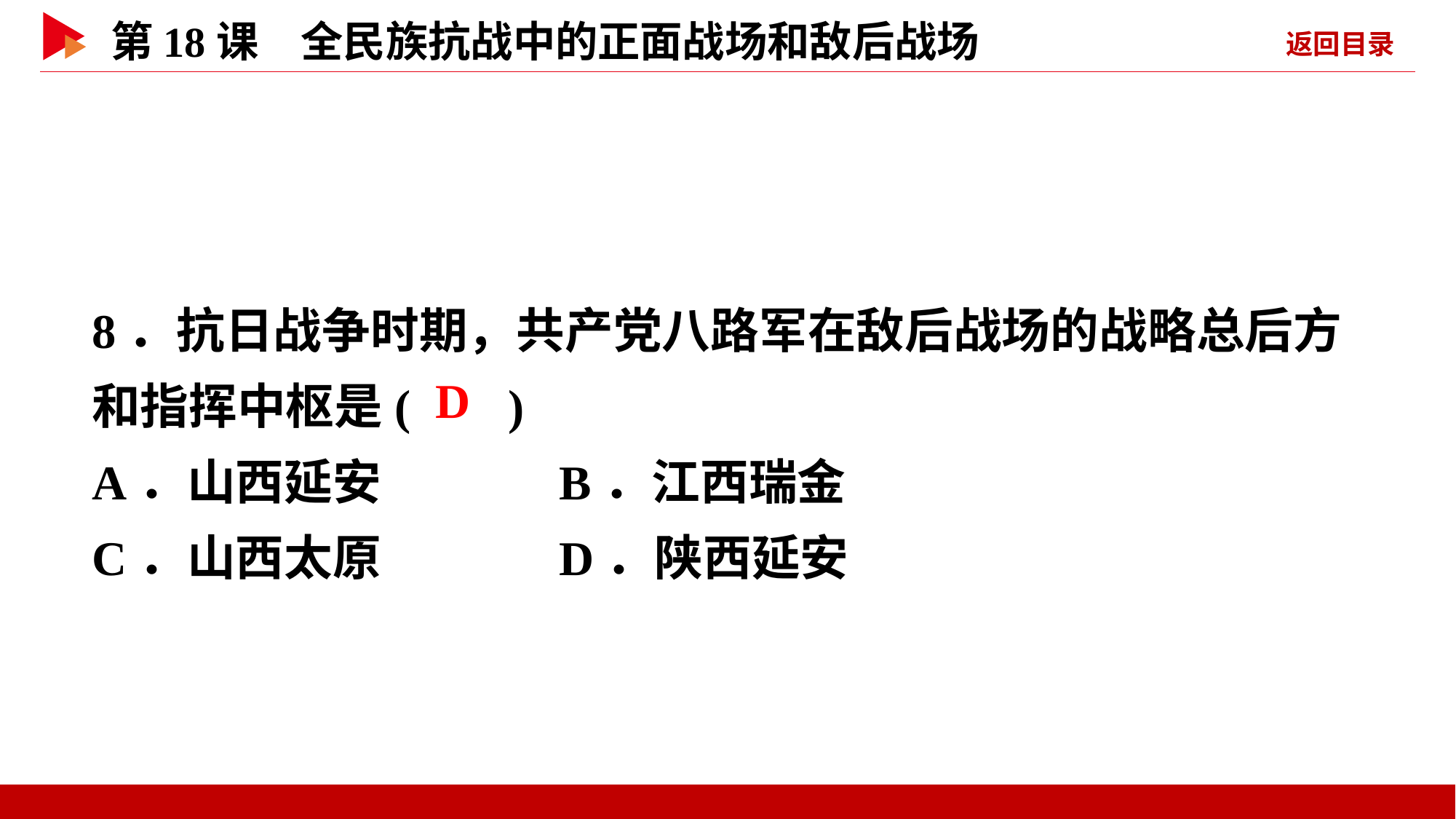

8．抗日战争时期，共产党八路军在敌后战场的战略总后方和指挥中枢是(        )
A．山西延安               B．江西瑞金
C．山西太原               D．陕西延安
   D